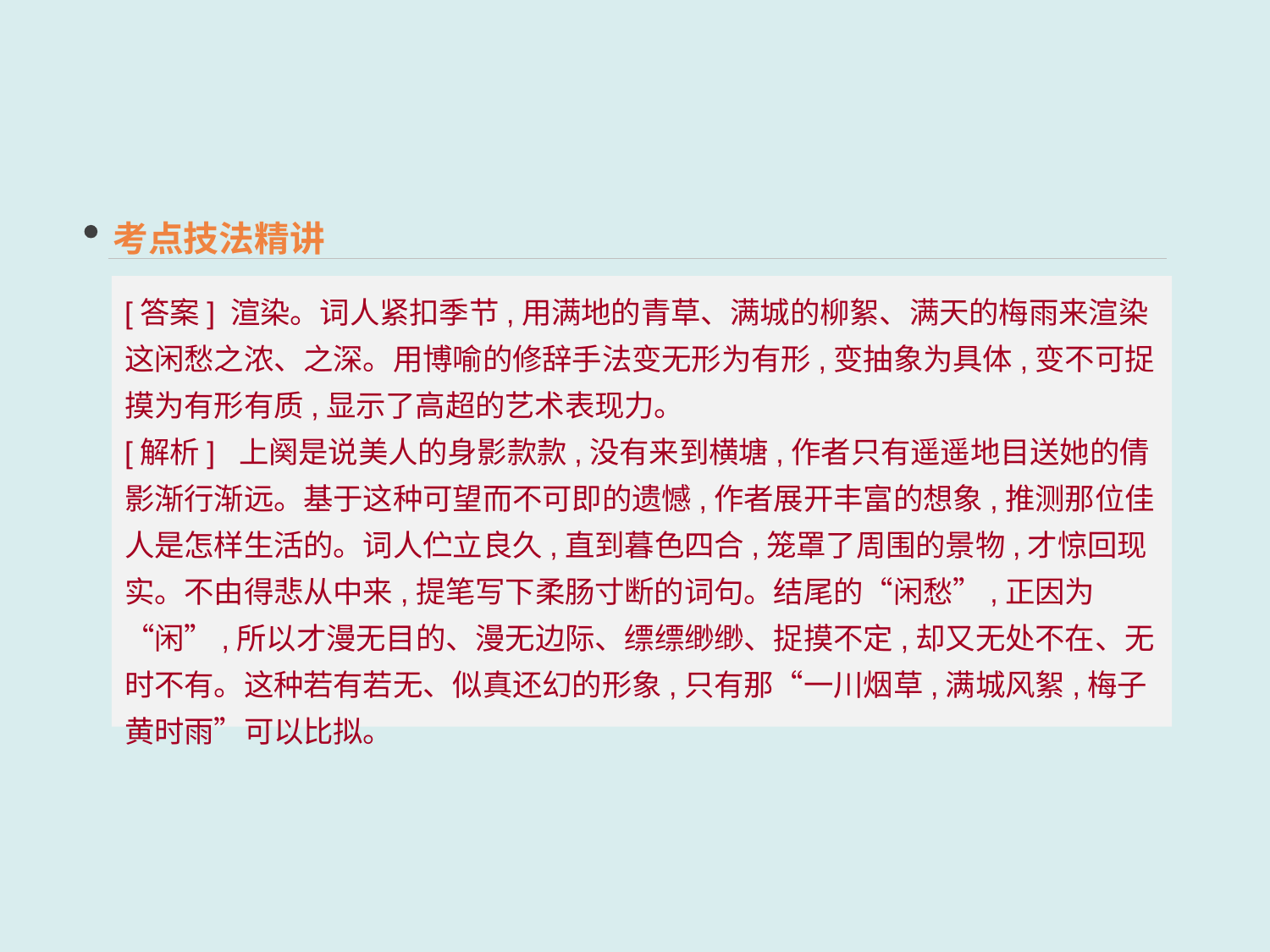

考点技法精讲

[答案] 渲染。词人紧扣季节,用满地的青草、满城的柳絮、满天的梅雨来渲染这闲愁之浓、之深。用博喻的修辞手法变无形为有形,变抽象为具体,变不可捉摸为有形有质,显示了高超的艺术表现力。
[解析]  上阕是说美人的身影款款,没有来到横塘,作者只有遥遥地目送她的倩影渐行渐远。基于这种可望而不可即的遗憾,作者展开丰富的想象,推测那位佳人是怎样生活的。词人伫立良久,直到暮色四合,笼罩了周围的景物,才惊回现实。不由得悲从中来,提笔写下柔肠寸断的词句。结尾的“闲愁”,正因为“闲”,所以才漫无目的、漫无边际、缥缥缈缈、捉摸不定,却又无处不在、无时不有。这种若有若无、似真还幻的形象,只有那“一川烟草,满城风絮,梅子黄时雨”可以比拟。